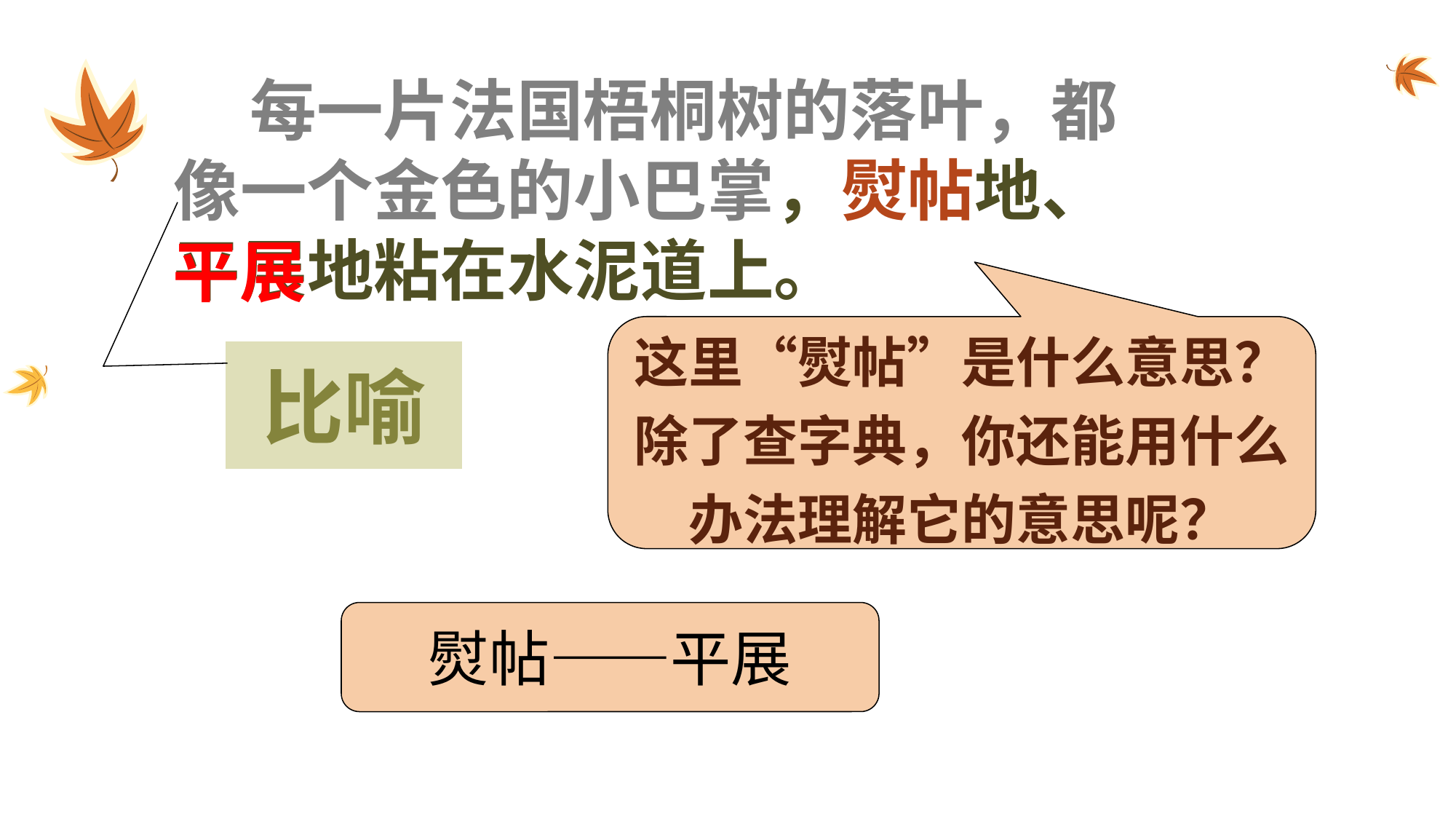

每一片法国梧桐树的落叶，都像一个金色的小巴掌，熨帖地、平展地粘在水泥道上。
平展
这里“熨帖”是什么意思？除了查字典，你还能用什么办法理解它的意思呢？
比喻

熨帖——平展